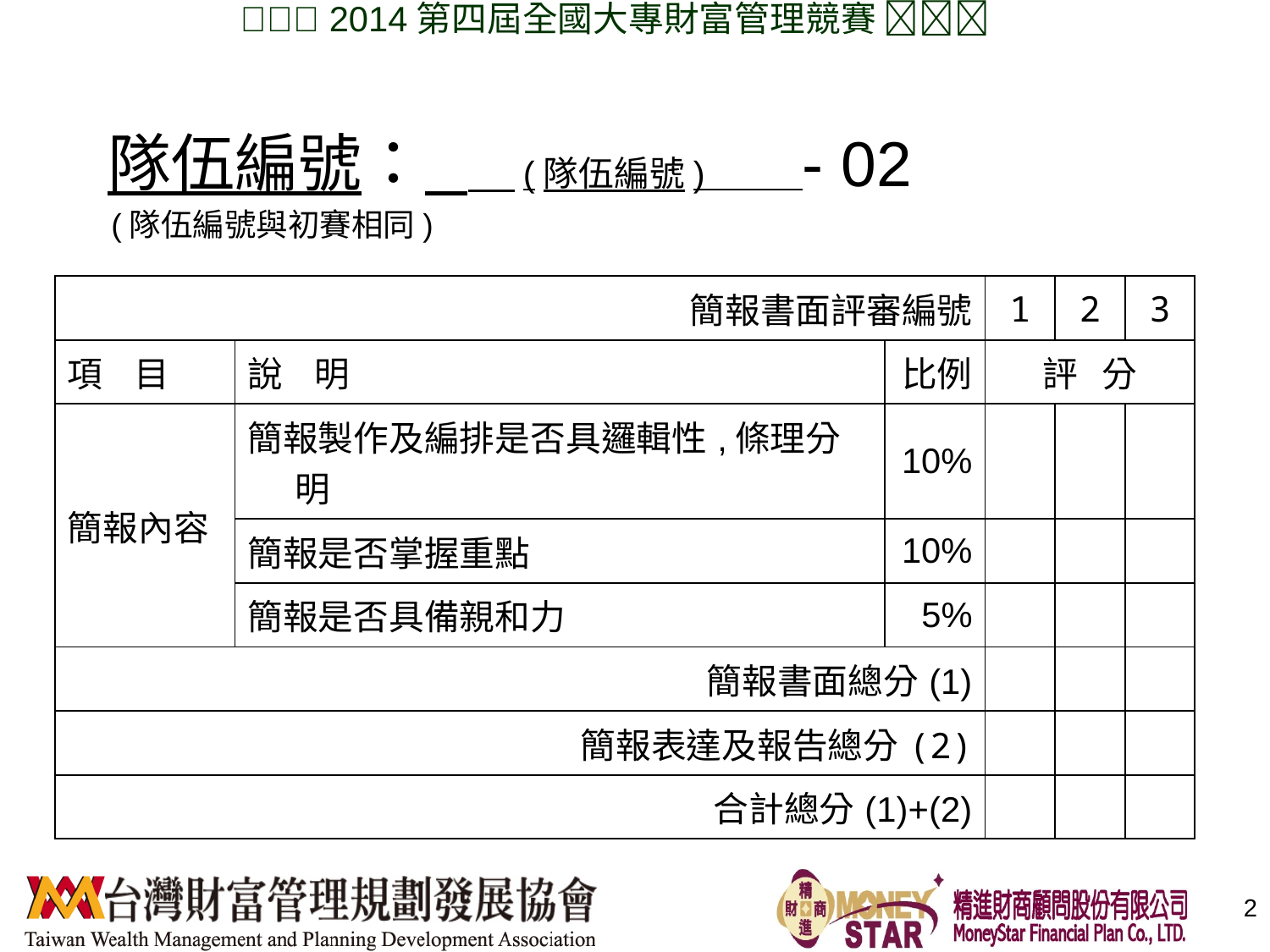

隊伍編號：         (隊伍編號)          - 02
(隊伍編號與初賽相同)
| 簡報書面評審編號 |  |  | 1 | 2 | 3 |
| --- | --- | --- | --- | --- | --- |
| 項 目 | 說 明 | 比例 | 評 分 |  |  |
| 簡報內容 | 簡報製作及編排是否具邏輯性,條理分明 | 10% |  |  |  |
|  | 簡報是否掌握重點 | 10% |  |  |  |
|  | 簡報是否具備親和力 | 5% |  |  |  |
| 簡報書面總分(1) |  |  |  |  |  |
| 簡報表達及報告總分(2) |  |  |  |  |  |
| 合計總分(1)+(2) |  |  |  |  |  |
2